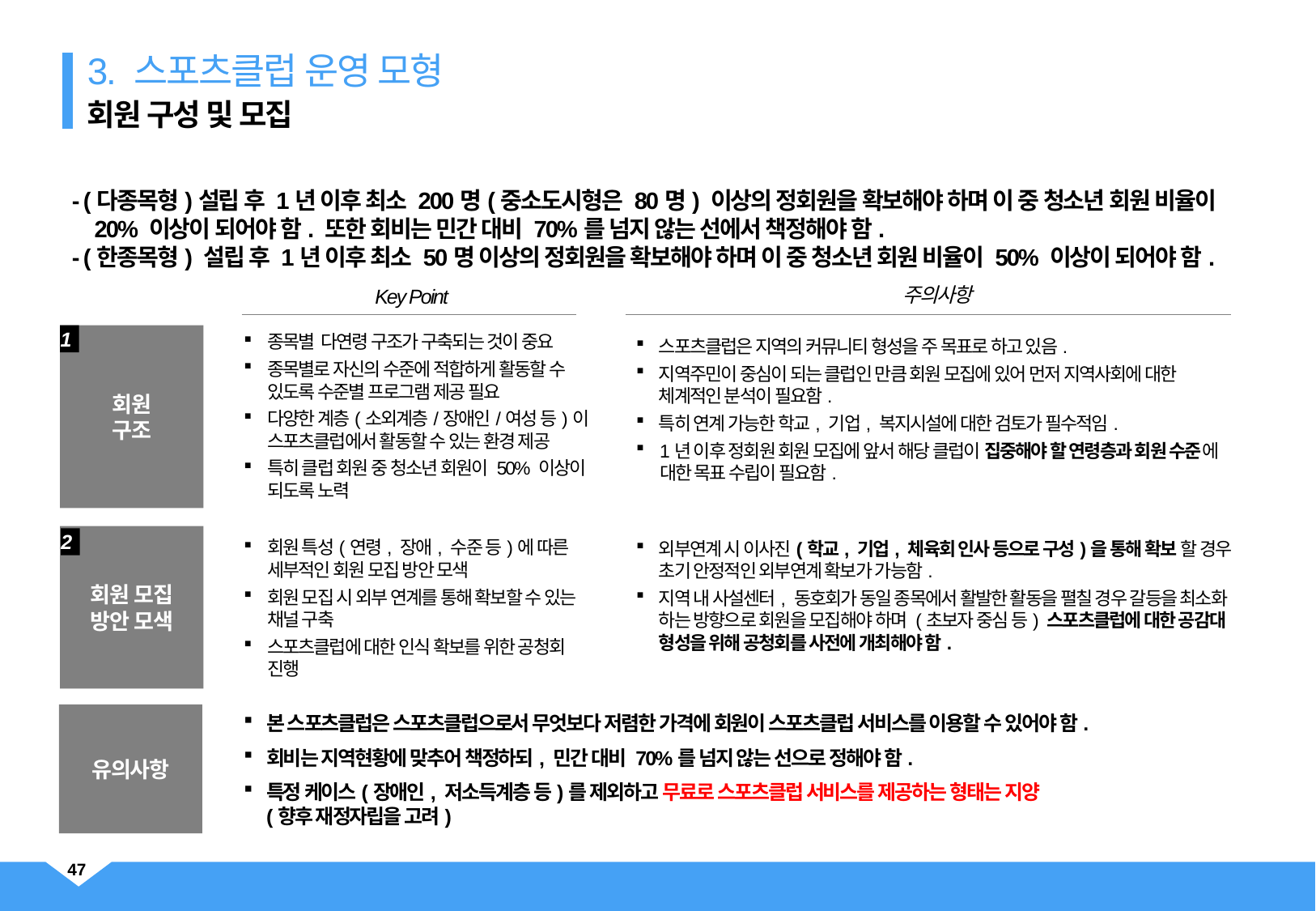

3. 스포츠클럽 운영 모형
회원 구성 및 모집
- (다종목형)설립 후 1년 이후 최소 200명(중소도시형은 80명) 이상의 정회원을 확보해야 하며 이 중 청소년 회원 비율이
   20% 이상이 되어야 함. 또한 회비는 민간 대비 70%를 넘지 않는 선에서 책정해야 함.
- (한종목형) 설립 후 1년 이후 최소 50명 이상의 정회원을 확보해야 하며 이 중 청소년 회원 비율이 50% 이상이 되어야 함.
주의사항
Key Point
종목별  다연령 구조가 구축되는 것이 중요
종목별로 자신의 수준에 적합하게 활동할 수 있도록 수준별 프로그램 제공 필요
다양한 계층(소외계층/장애인/여성 등)이
스포츠클럽에서 활동할 수 있는 환경 제공
특히 클럽 회원 중 청소년 회원이 50% 이상이 되도록 노력
회원
구조
1
스포츠클럽은 지역의 커뮤니티 형성을 주 목표로 하고 있음.
지역주민이 중심이 되는 클럽인 만큼 회원 모집에 있어 먼저 지역사회에 대한 체계적인 분석이 필요함.
특히 연계 가능한 학교, 기업, 복지시설에 대한 검토가 필수적임.
1년 이후 정회원 회원 모집에 앞서 해당 클럽이 집중해야 할 연령층과 회원 수준에 대한 목표 수립이 필요함.
회원 모집
방안 모색
2
회원 특성(연령, 장애, 수준 등)에 따른 세부적인 회원 모집 방안 모색
회원 모집 시 외부 연계를 통해 확보할 수 있는 채널 구축
스포츠클럽에 대한 인식 확보를 위한 공청회 진행
외부연계 시 이사진(학교, 기업, 체육회 인사 등으로 구성)을 통해 확보 할 경우 초기 안정적인 외부연계 확보가 가능함.
지역 내 사설센터, 동호회가 동일 종목에서 활발한 활동을 펼칠 경우 갈등을 최소화 하는 방향으로 회원을 모집해야 하며 (초보자 중심 등) 스포츠클럽에 대한 공감대 형성을 위해 공청회를 사전에 개최해야 함.
유의사항
본 스포츠클럽은 스포츠클럽으로서 무엇보다 저렴한 가격에 회원이 스포츠클럽 서비스를 이용할 수 있어야 함.
회비는 지역현황에 맞추어 책정하되, 민간 대비 70%를 넘지 않는 선으로 정해야 함.
특정 케이스(장애인, 저소득계층 등)를 제외하고 무료로 스포츠클럽 서비스를 제공하는 형태는 지양
(향후 재정자립을 고려)